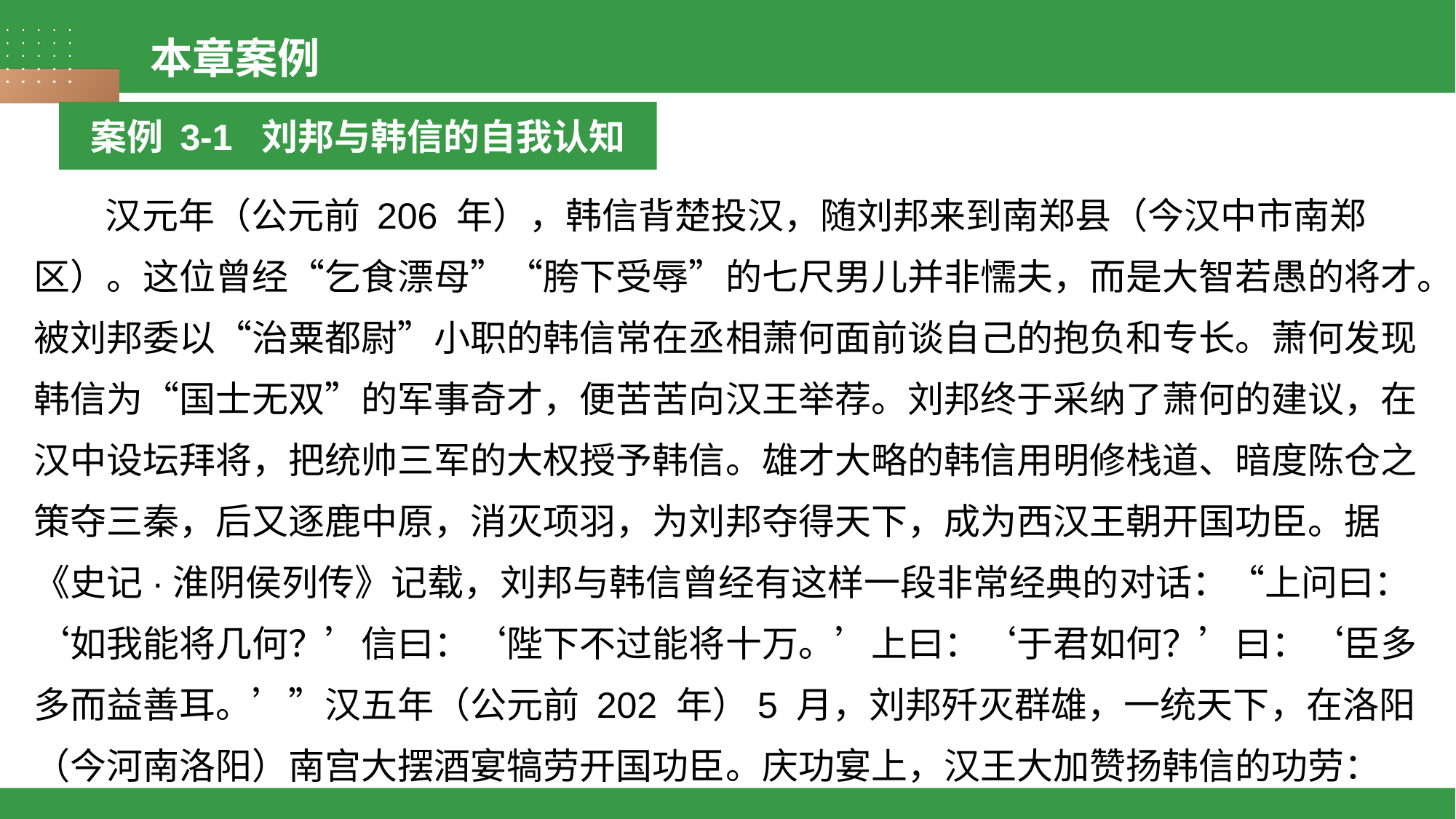

本章案例
案例 3-1  刘邦与韩信的自我认知
 汉元年（公元前 206 年），韩信背楚投汉，随刘邦来到南郑县（今汉中市南郑区）。这位曾经“乞食漂母”“胯下受辱”的七尺男儿并非懦夫，而是大智若愚的将才。被刘邦委以“治粟都尉”小职的韩信常在丞相萧何面前谈自己的抱负和专长。萧何发现韩信为“国士无双”的军事奇才，便苦苦向汉王举荐。刘邦终于采纳了萧何的建议，在汉中设坛拜将，把统帅三军的大权授予韩信。雄才大略的韩信用明修栈道、暗度陈仓之策夺三秦，后又逐鹿中原，消灭项羽，为刘邦夺得天下，成为西汉王朝开国功臣。据《史记·淮阴侯列传》记载，刘邦与韩信曾经有这样一段非常经典的对话：“上问曰：‘如我能将几何？’信曰：‘陛下不过能将十万。’上曰：‘于君如何？’曰：‘臣多多而益善耳。’”汉五年（公元前 202 年）5 月，刘邦歼灭群雄，一统天下，在洛阳（今河南洛阳）南宫大摆酒宴犒劳开国功臣。庆功宴上，汉王大加赞扬韩信的功劳：